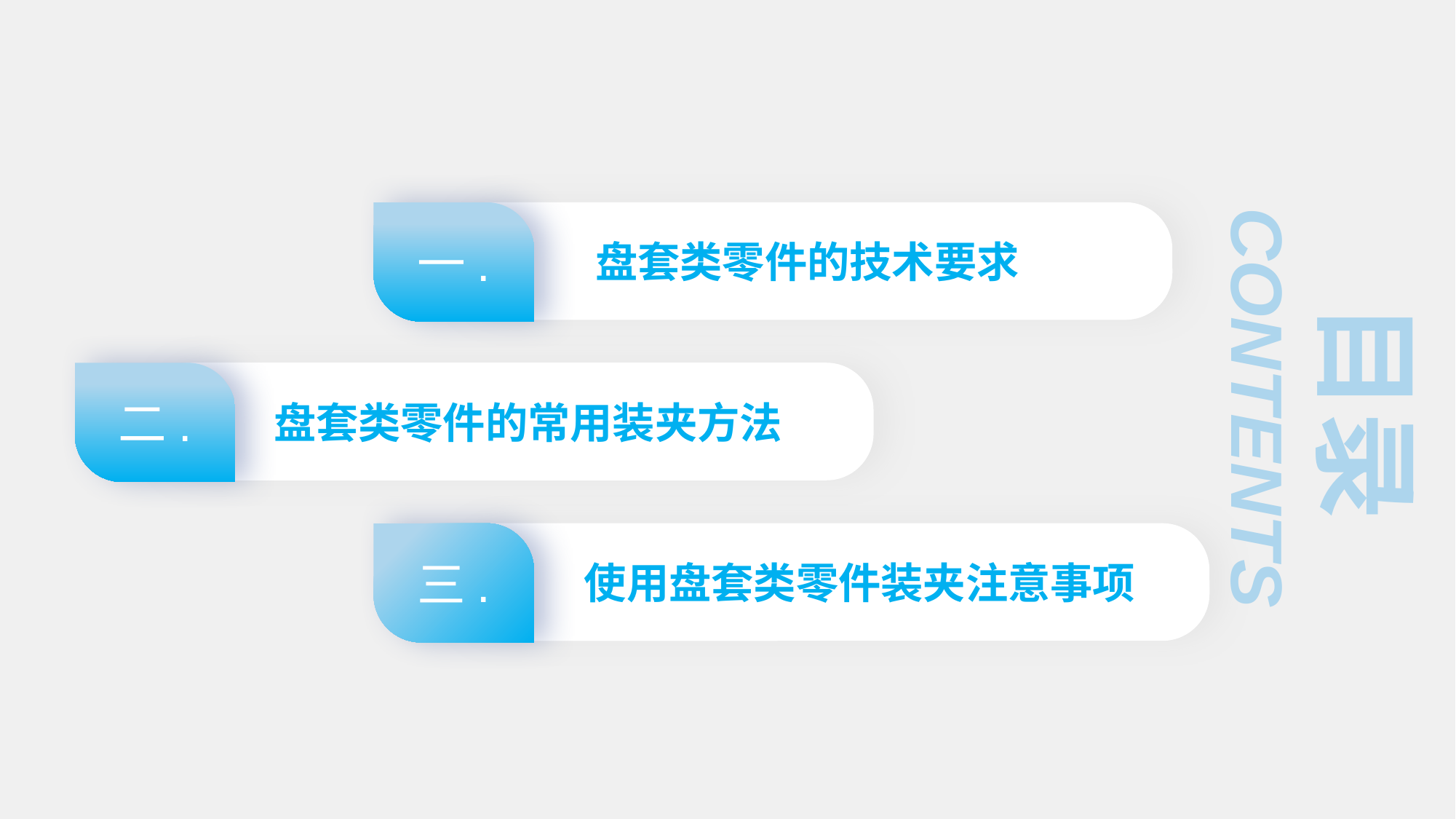

一.
盘套类零件的技术要求
目录
CONTENTS
二.
       盘套类零件的常用装夹方法
三.
      使用盘套类零件装夹注意事项